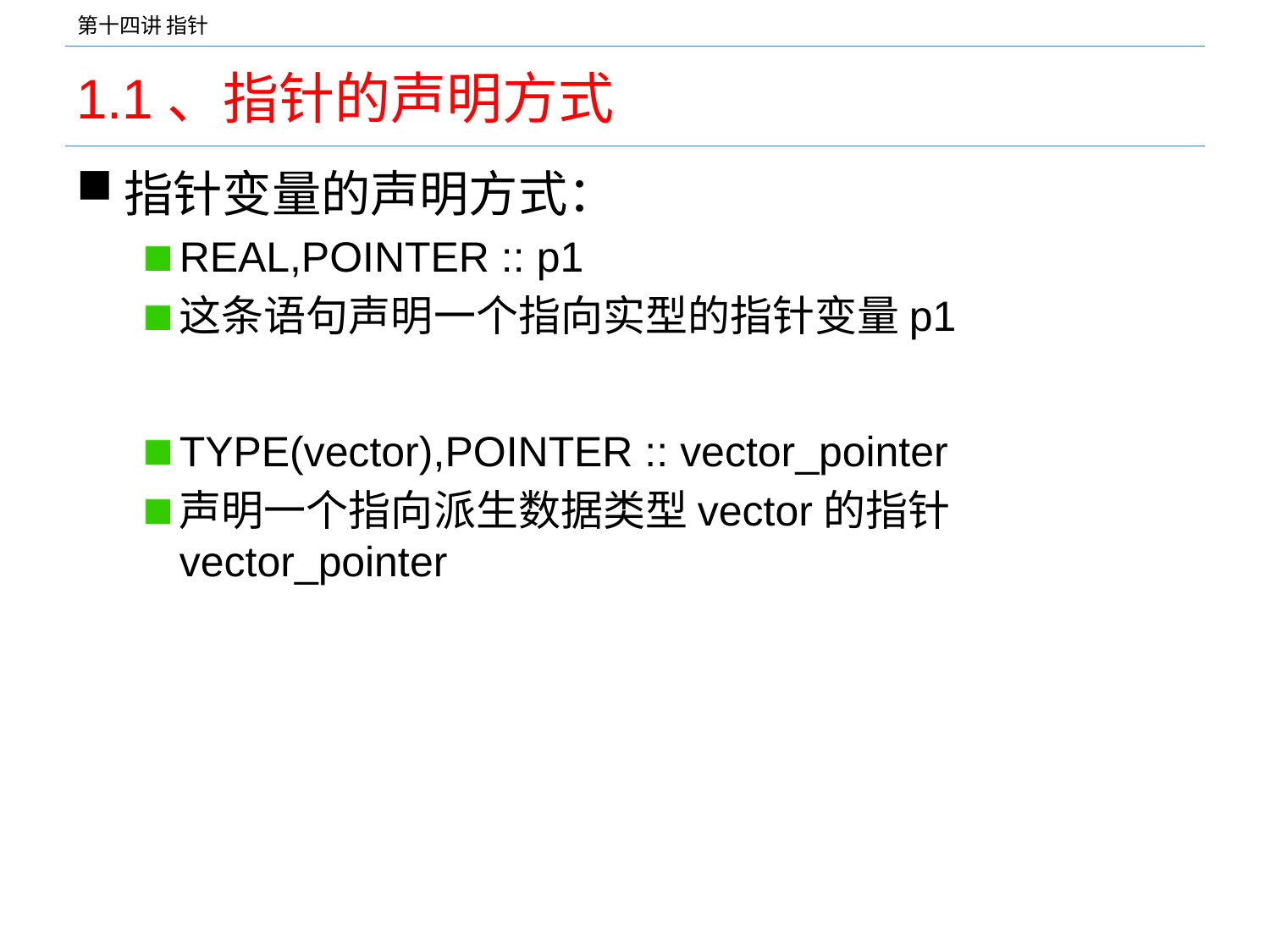

# 1.1、指针的声明方式
指针变量的声明方式：
REAL,POINTER :: p1
这条语句声明一个指向实型的指针变量p1

TYPE(vector),POINTER :: vector_pointer
声明一个指向派生数据类型vector的指针vector_pointer